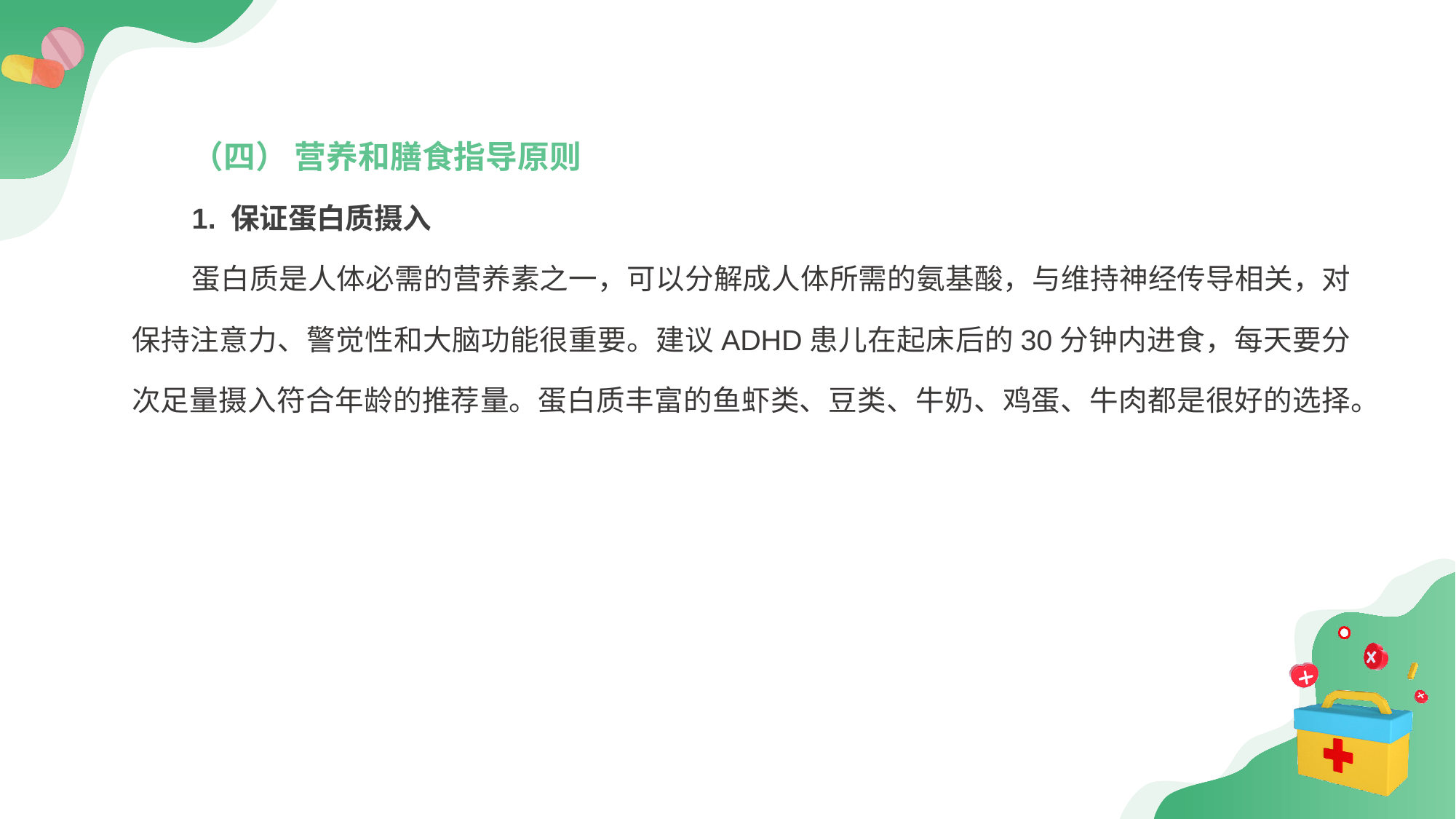

（四） 营养和膳食指导原则
1. 保证蛋白质摄入
蛋白质是人体必需的营养素之一，可以分解成人体所需的氨基酸，与维持神经传导相关，对保持注意力、警觉性和大脑功能很重要。建议ADHD患儿在起床后的30分钟内进食，每天要分次足量摄入符合年龄的推荐量。蛋白质丰富的鱼虾类、豆类、牛奶、鸡蛋、牛肉都是很好的选择。